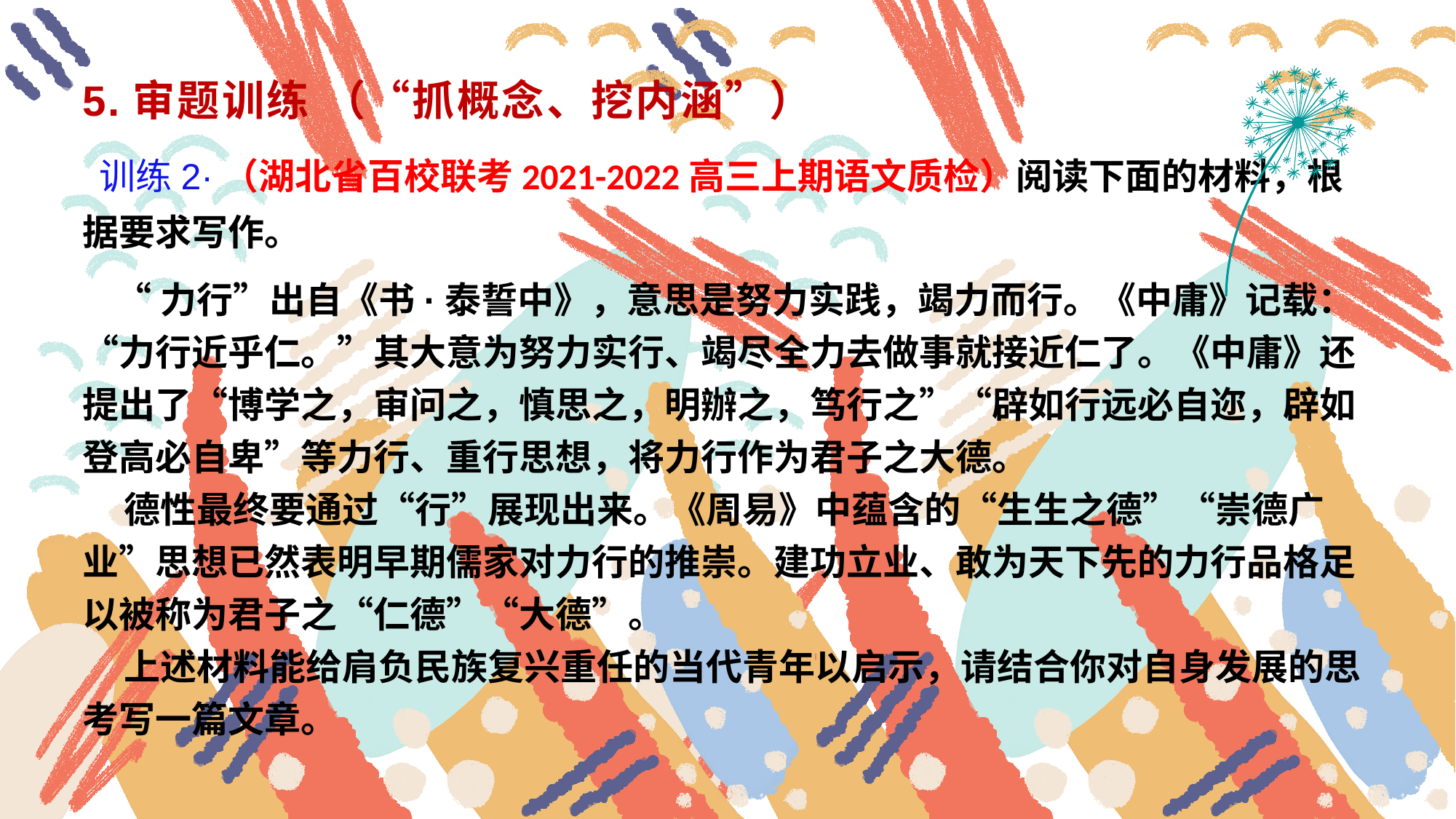

5.审题训练 （“抓概念、挖内涵”）
 训练2·（湖北省百校联考2021-2022高三上期语文质检）阅读下面的材料，根据要求写作。
    “力行”出自《书·泰誓中》，意思是努力实践，竭力而行。《中庸》记载：“力行近乎仁。”其大意为努力实行、竭尽全力去做事就接近仁了。《中庸》还提出了“博学之，审问之，慎思之，明辦之，笃行之”“辟如行远必自迩，辟如登高必自卑”等力行、重行思想，将力行作为君子之大德。
    德性最终要通过“行”展现出来。《周易》中蕴含的“生生之德”“崇德广业”思想已然表明早期儒家对力行的推崇。建功立业、敢为天下先的力行品格足以被称为君子之“仁德”“大德”。
    上述材料能给肩负民族复兴重任的当代青年以启示，请结合你对自身发展的思考写一篇文章。